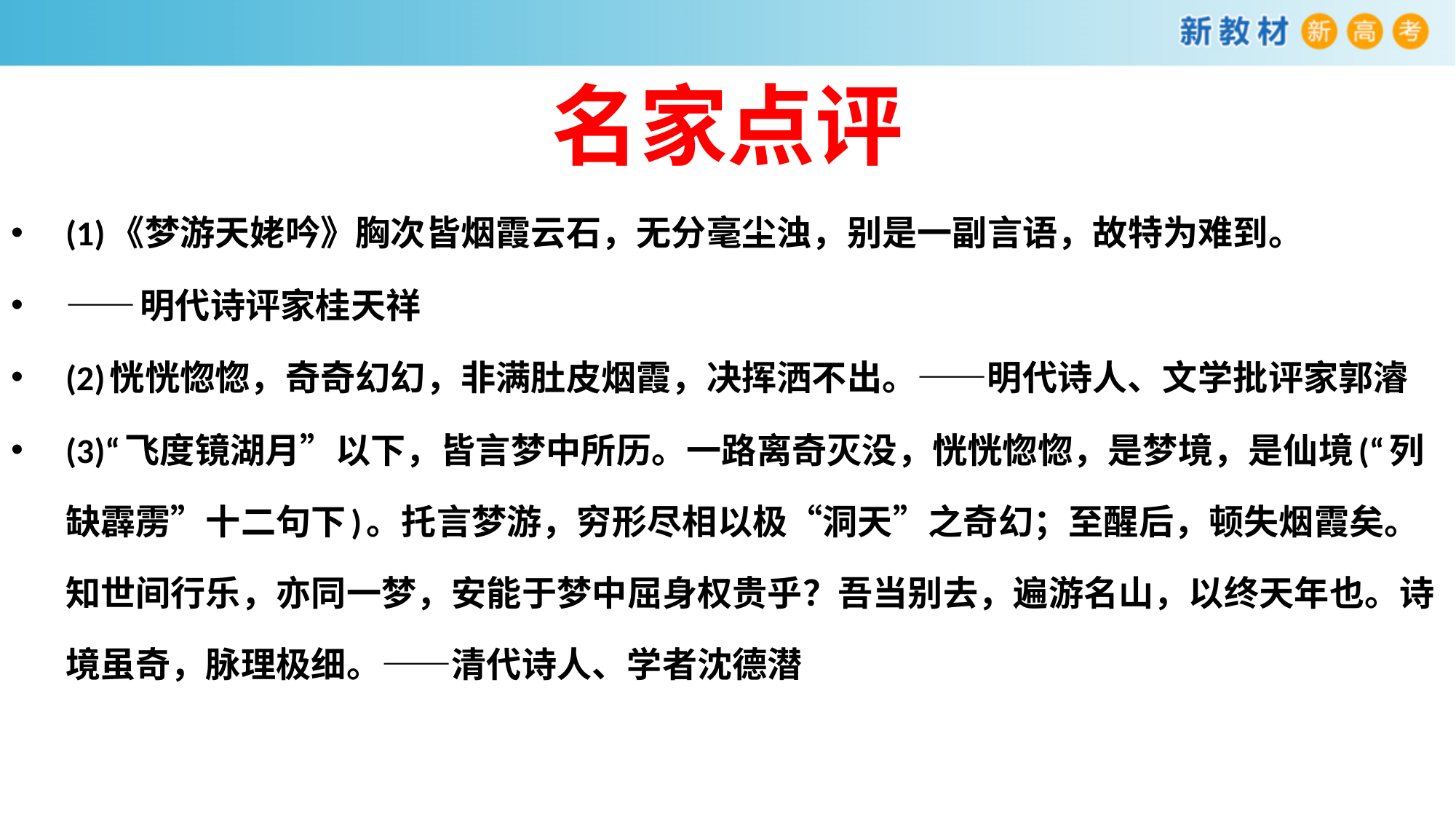

# 名家点评
(1)《梦游天姥吟》胸次皆烟霞云石，无分毫尘浊，别是一副言语，故特为难到。
——明代诗评家桂天祥
(2)恍恍惚惚，奇奇幻幻，非满肚皮烟霞，决挥洒不出。——明代诗人、文学批评家郭濬
(3)“飞度镜湖月”以下，皆言梦中所历。一路离奇灭没，恍恍惚惚，是梦境，是仙境(“列缺霹雳”十二句下)。托言梦游，穷形尽相以极“洞天”之奇幻；至醒后，顿失烟霞矣。知世间行乐，亦同一梦，安能于梦中屈身权贵乎？吾当别去，遍游名山，以终天年也。诗境虽奇，脉理极细。——清代诗人、学者沈德潜